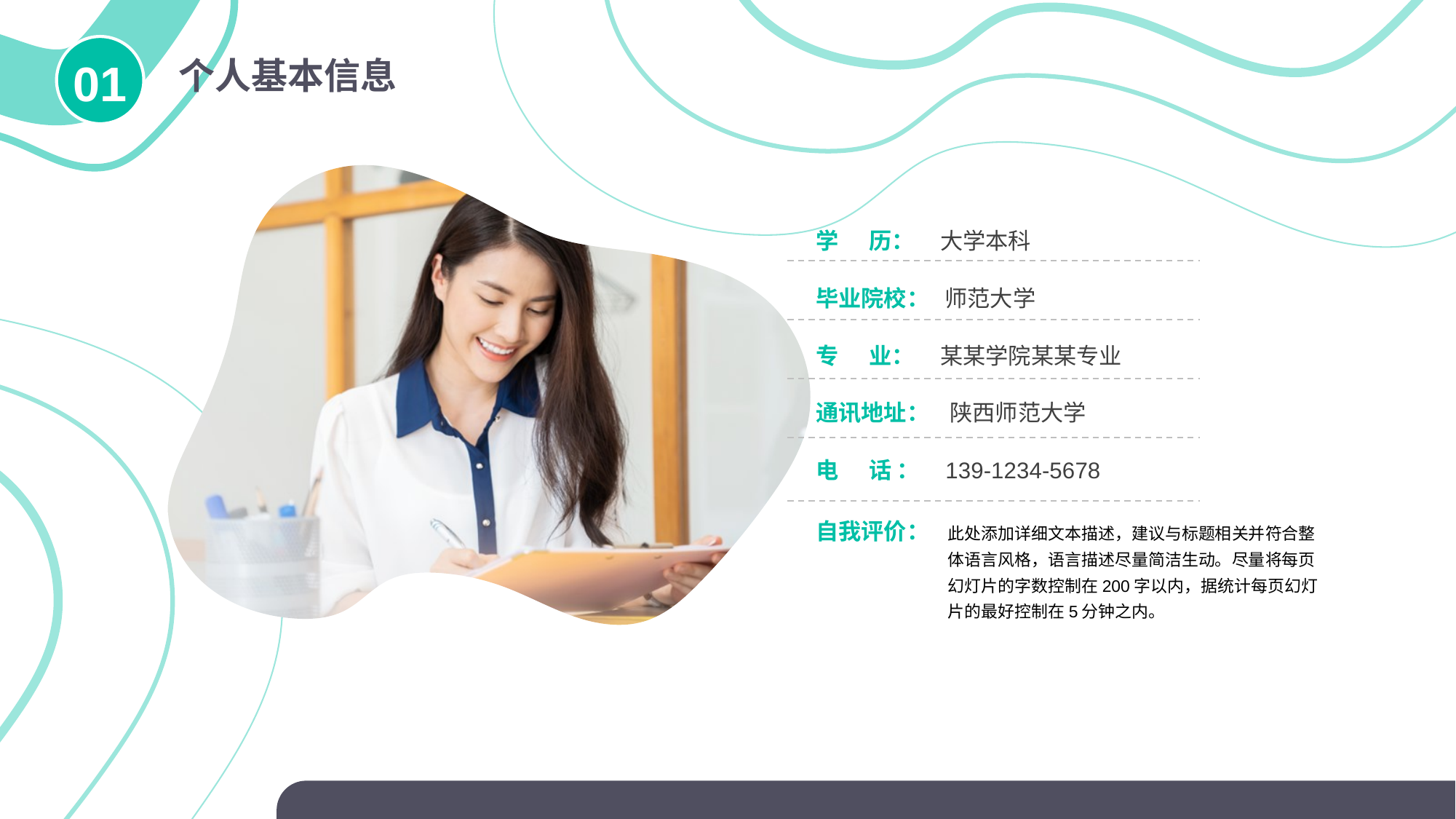

01
个人基本信息

学      历：     大学本科
毕业院校：   师范大学
专      业：     某某学院某某专业
通讯地址：    陕西师范大学
电      话 ：    139-1234-5678
自我评价：
此处添加详细文本描述，建议与标题相关并符合整体语言风格，语言描述尽量简洁生动。尽量将每页幻灯片的字数控制在200字以内，据统计每页幻灯片的最好控制在5分钟之内。